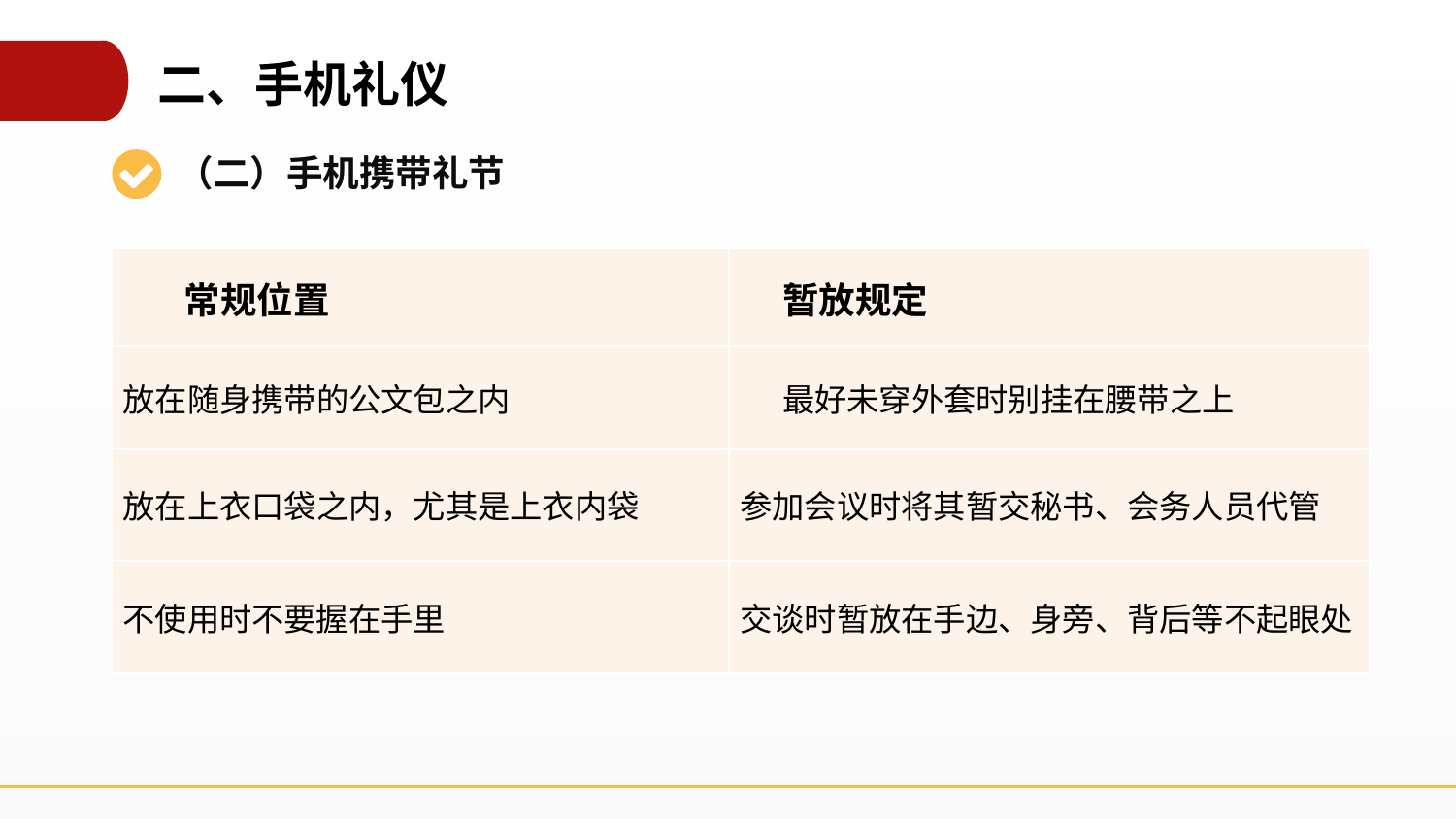

二、手机礼仪

（二）手机携带礼节
| 常规位置 | 暂放规定 |
| --- | --- |
| 放在随身携带的公文包之内 | 最好未穿外套时别挂在腰带之上 |
| 放在上衣口袋之内，尤其是上衣内袋 | 参加会议时将其暂交秘书、会务人员代管 |
| 不使用时不要握在手里 | 交谈时暂放在手边、身旁、背后等不起眼处 |